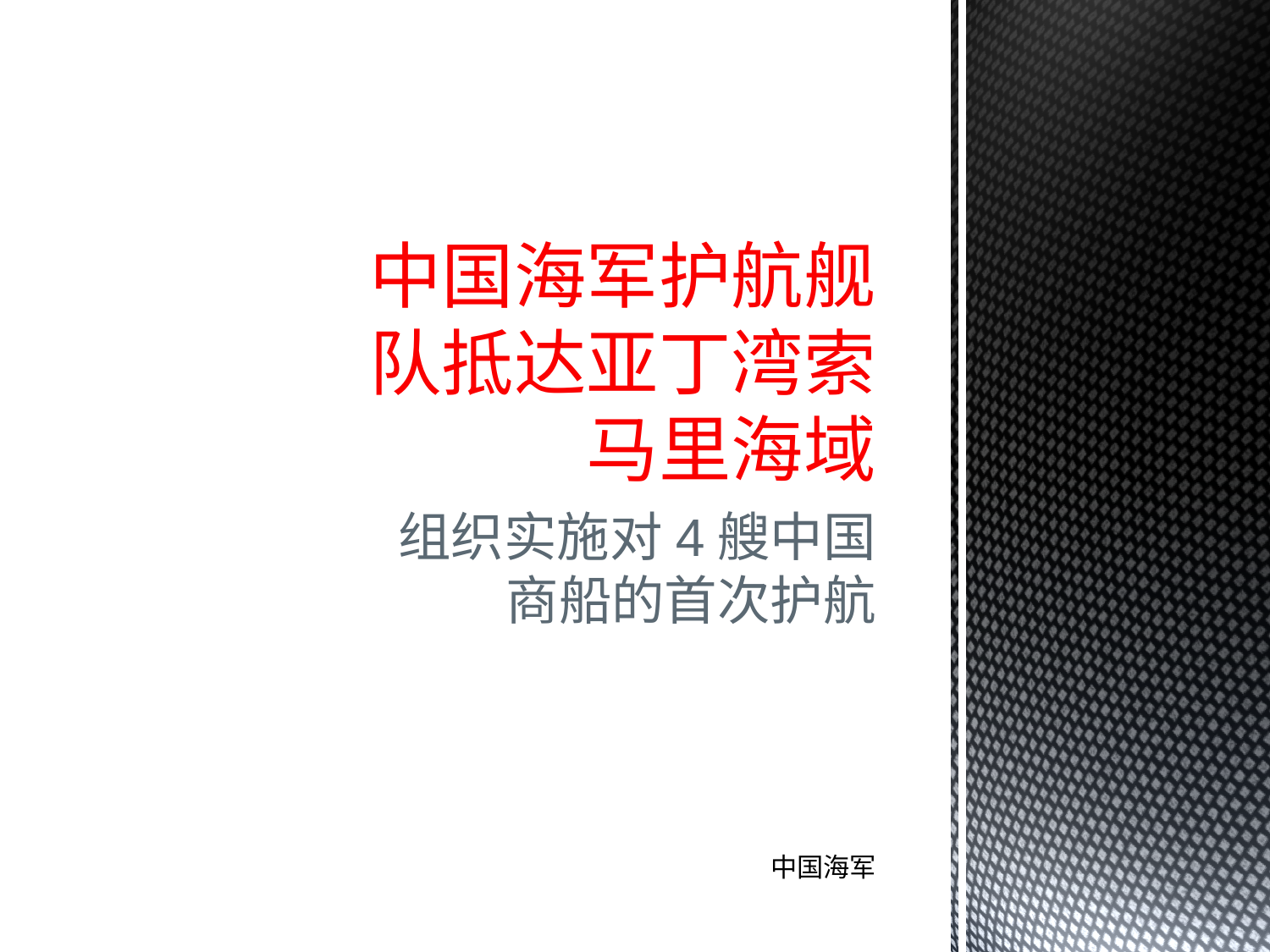

# 中国海军护航舰队抵达亚丁湾索马里海域
组织实施对4艘中国商船的首次护航
中国海军